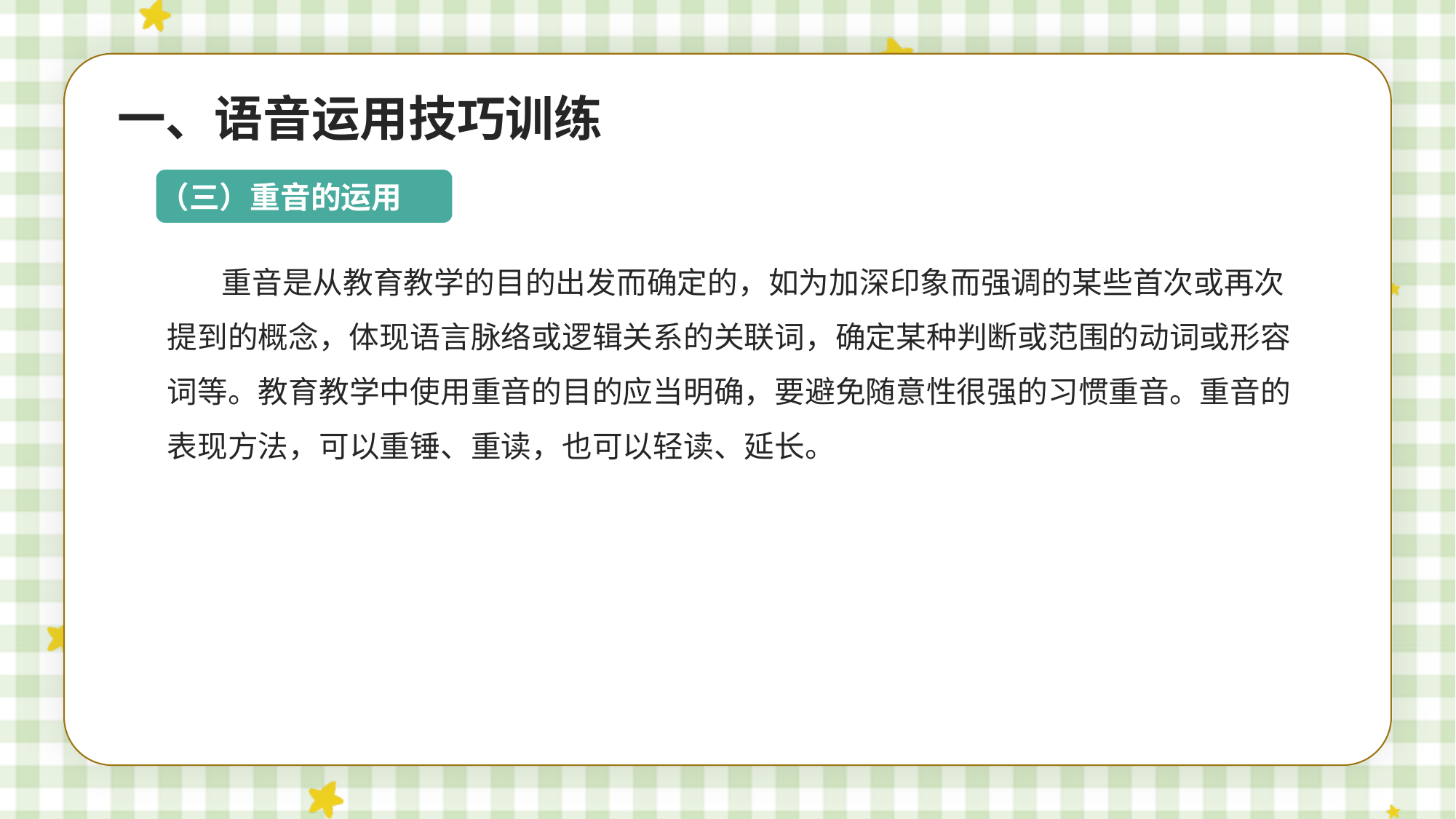

一、语音运用技巧训练
（三）重音的运用
重音是从教育教学的目的出发而确定的，如为加深印象而强调的某些首次或再次提到的概念，体现语言脉络或逻辑关系的关联词，确定某种判断或范围的动词或形容词等。教育教学中使用重音的目的应当明确，要避免随意性很强的习惯重音。重音的表现方法，可以重锤、重读，也可以轻读、延长。